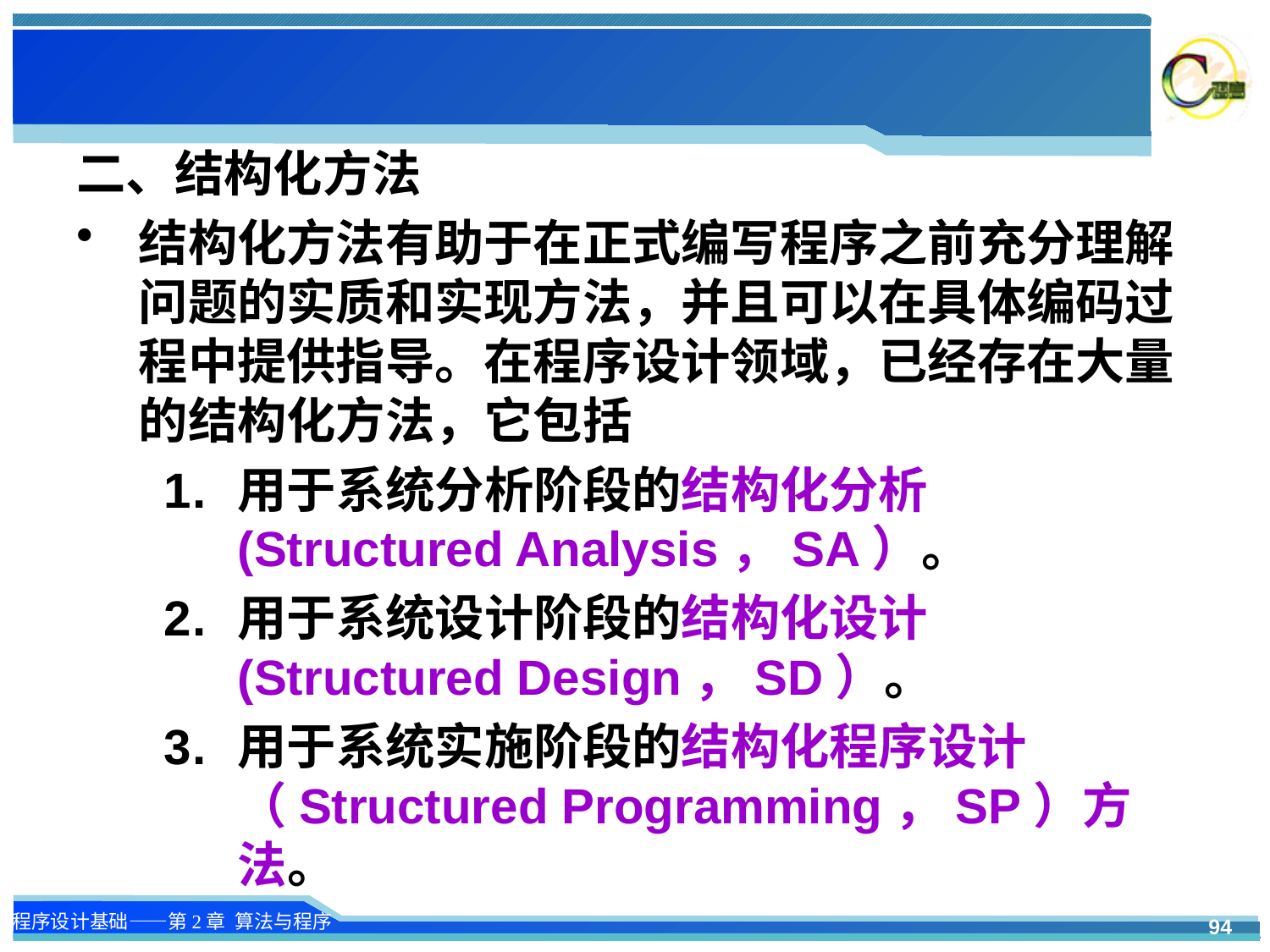

二、结构化方法
结构化方法有助于在正式编写程序之前充分理解问题的实质和实现方法，并且可以在具体编码过程中提供指导。在程序设计领域，已经存在大量的结构化方法，它包括
用于系统分析阶段的结构化分析(Structured Analysis，SA）。
用于系统设计阶段的结构化设计(Structured Design，SD）。
用于系统实施阶段的结构化程序设计（Structured Programming，SP）方法。
94